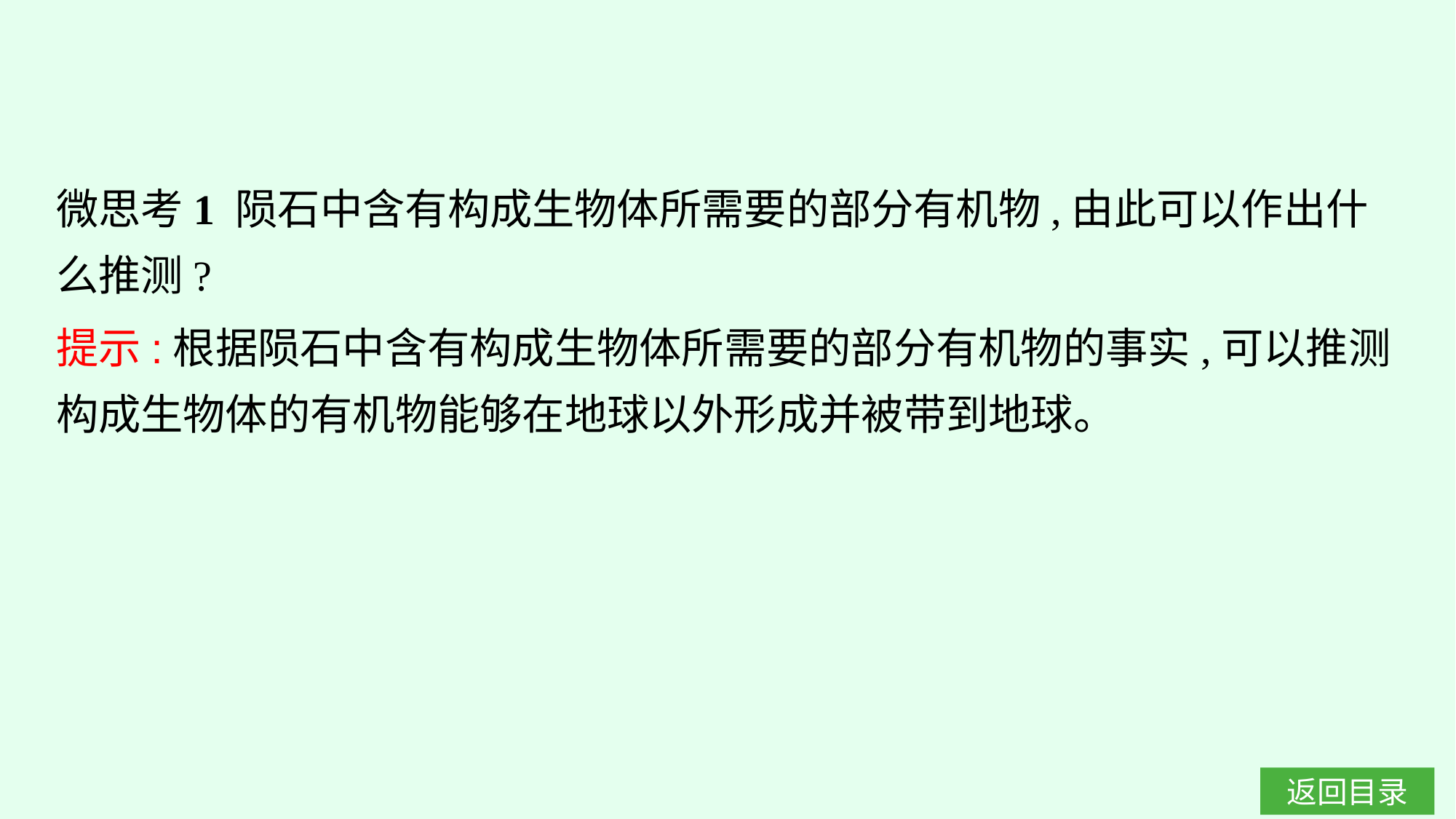

微思考1 陨石中含有构成生物体所需要的部分有机物,由此可以作出什么推测?
提示:根据陨石中含有构成生物体所需要的部分有机物的事实,可以推测构成生物体的有机物能够在地球以外形成并被带到地球。